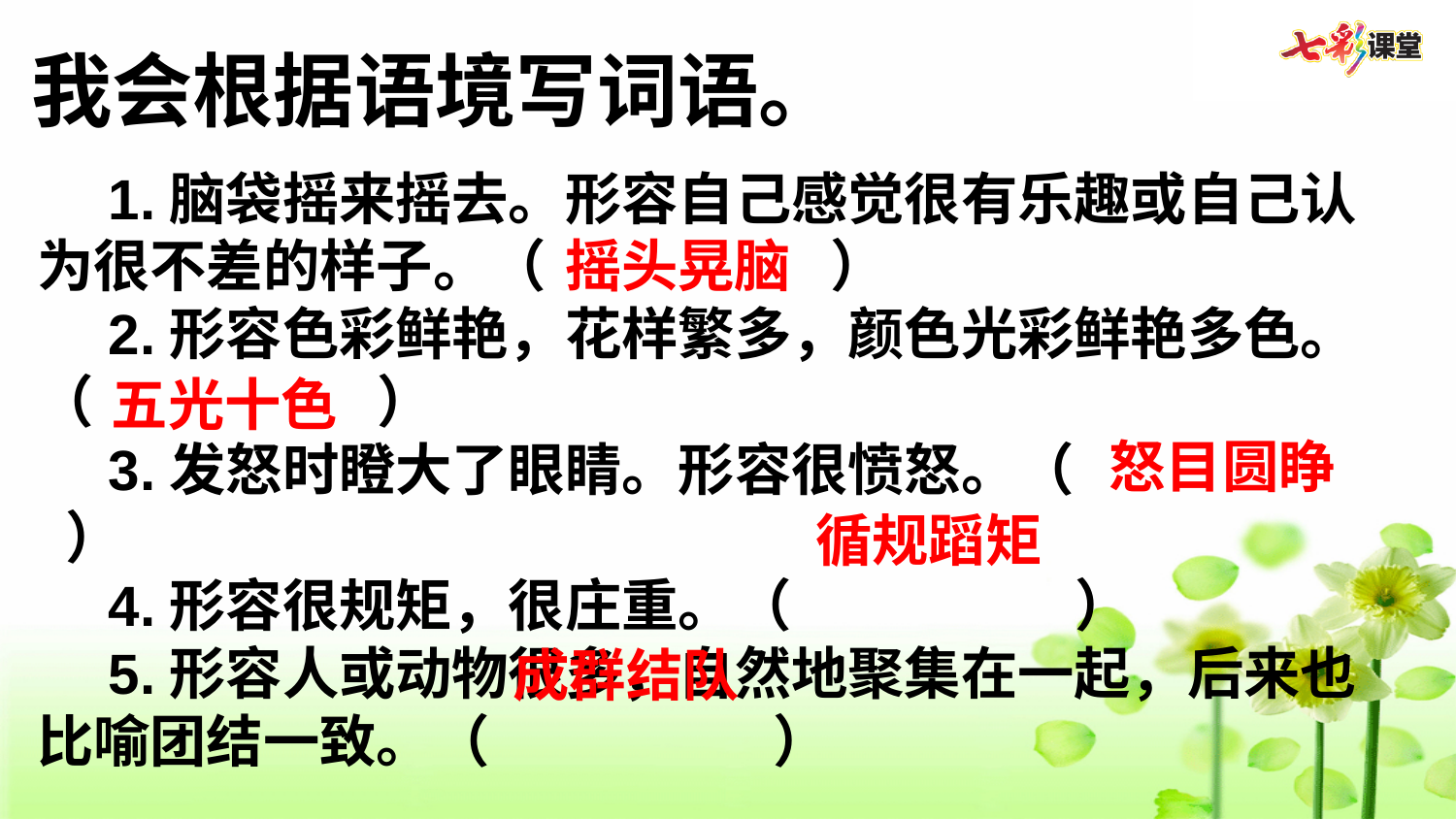

我会根据语境写词语。
1.脑袋摇来摇去。形容自己感觉很有乐趣或自己认为很不差的样子。（          ）
2.形容色彩鲜艳，花样繁多，颜色光彩鲜艳多色。（          ）
3.发怒时瞪大了眼睛。形容很愤怒。（          ）
4.形容很规矩，很庄重。（          ）
5.形容人或动物很多，自然地聚集在一起，后来也比喻团结一致。（          ）
摇头晃脑
五光十色
怒目圆睁
循规蹈矩
成群结队